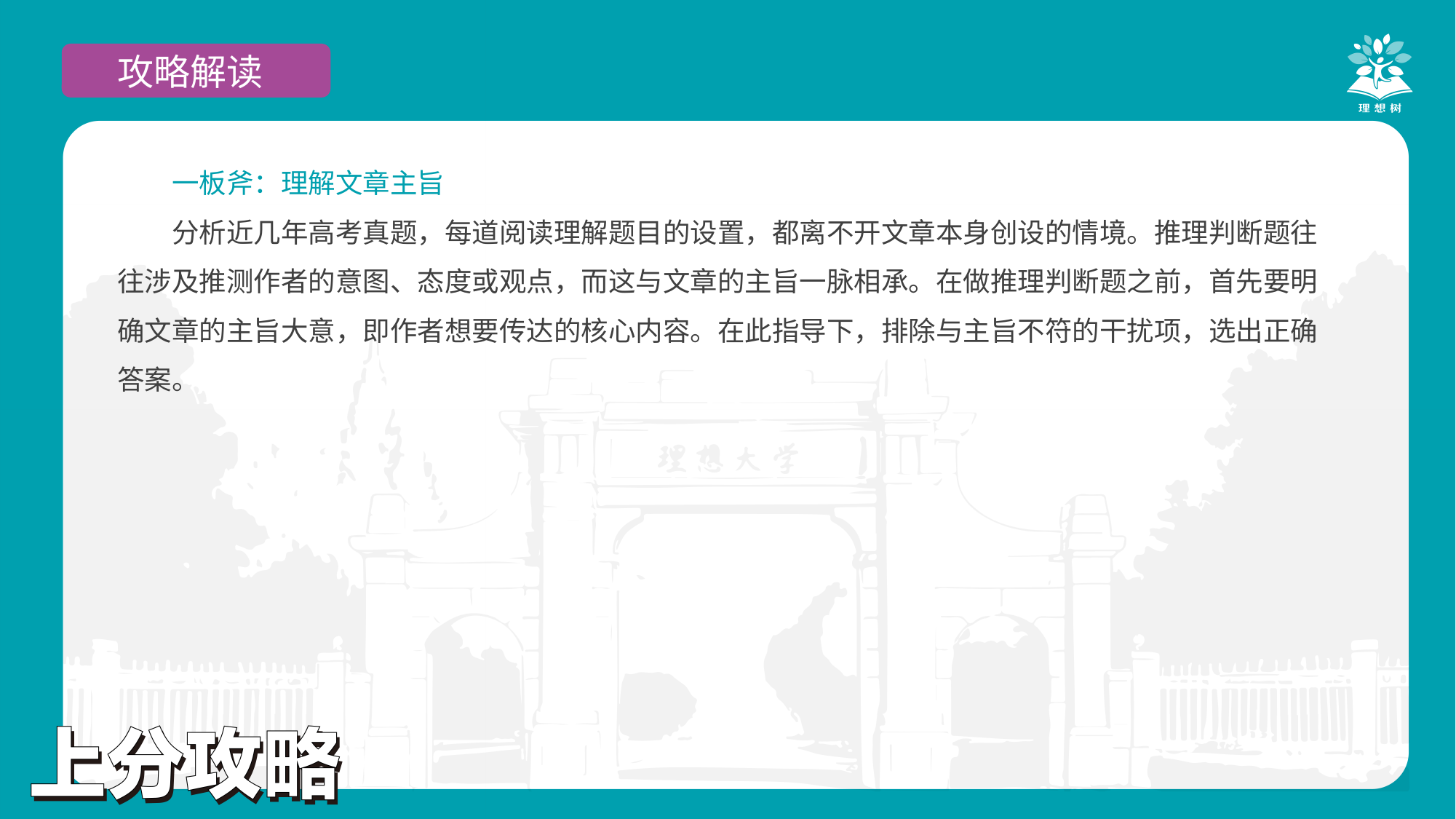

攻略解读
一板斧：理解文章主旨
分析近几年高考真题，每道阅读理解题目的设置，都离不开文章本身创设的情境。推理判断题往往涉及推测作者的意图、态度或观点，而这与文章的主旨一脉相承。在做推理判断题之前，首先要明确文章的主旨大意，即作者想要传达的核心内容。在此指导下，排除与主旨不符的干扰项，选出正确答案。